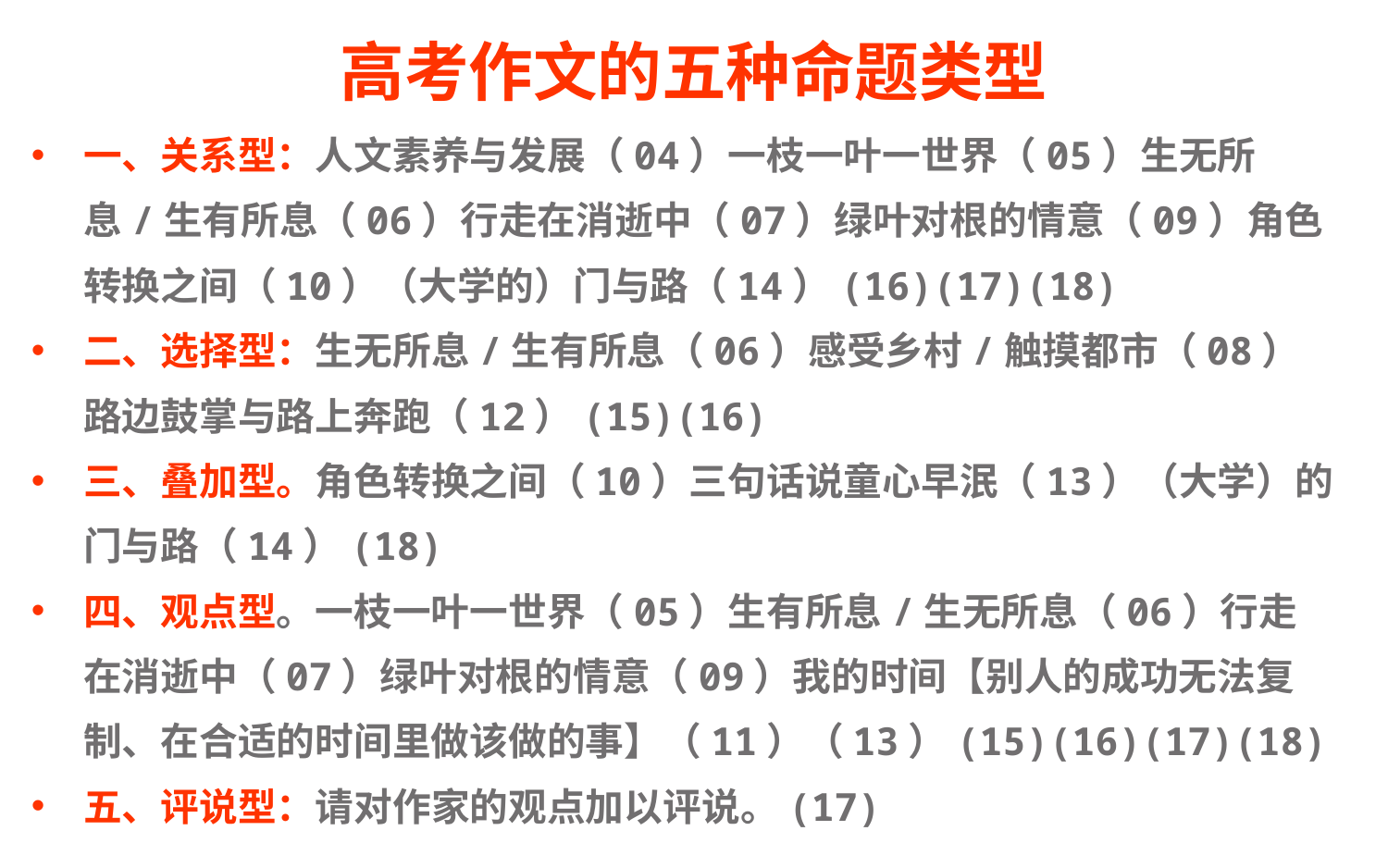

# 高考作文的五种命题类型
一、关系型：人文素养与发展（04）一枝一叶一世界（05）生无所息/生有所息（06）行走在消逝中（07）绿叶对根的情意（09）角色转换之间（10）（大学的）门与路（14）(16)(17)(18)
二、选择型：生无所息/生有所息（06）感受乡村/触摸都市（08）路边鼓掌与路上奔跑（12）(15)(16)
三、叠加型。角色转换之间（10）三句话说童心早泯（13）（大学）的门与路（14）(18)
四、观点型。一枝一叶一世界（05）生有所息/生无所息（06）行走在消逝中（07）绿叶对根的情意（09）我的时间【别人的成功无法复制、在合适的时间里做该做的事】（11）（13）(15)(16)(17)(18)
五、评说型：请对作家的观点加以评说。(17)